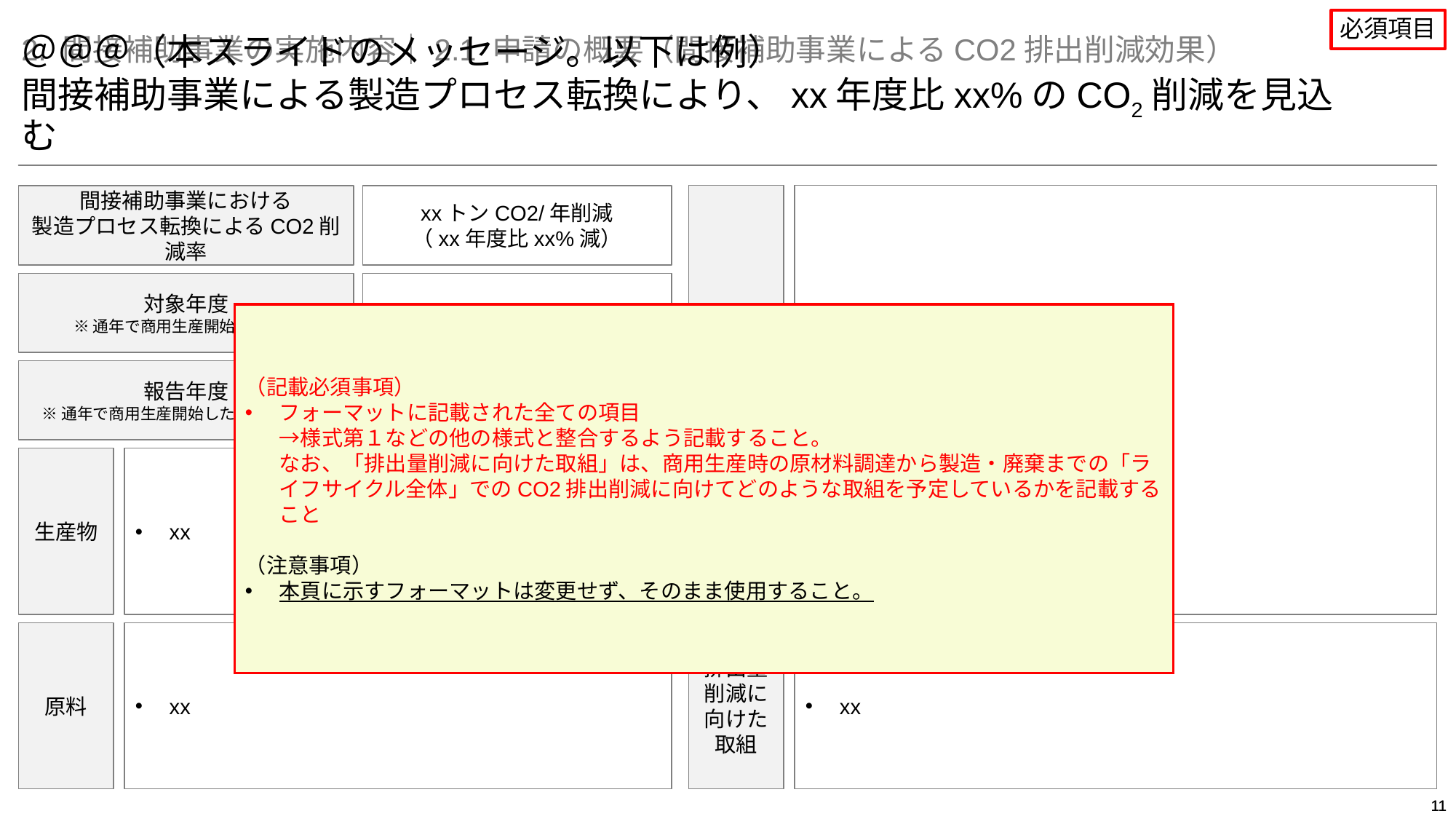

①基本的事項の審査
ア．基本的要件（必須項目）
③排出削減への貢献に関する審査
ア．間接補助事業によるCO2排出削減効果（必須項目）
必須項目
2. 間接補助事業の実施内容｜2.1 申請の概要（間接補助事業によるCO2排出削減効果）
＠＠＠（本スライドのメッセージ。以下は例）
間接補助事業による製造プロセス転換により、xx年度比xx%のCO2削減を見込む
導出
根拠
（導出過程）
Xx

（出典）
xx
間接補助事業における
製造プロセス転換によるCO2削減率
xxトンCO2/年削減
（xx年度比xx%減）
対象年度
※通年で商用生産開始した年度
xx年度
（記載必須事項）
フォーマットに記載された全ての項目
→様式第１などの他の様式と整合するよう記載すること。
なお、「排出量削減に向けた取組」は、商用生産時の原材料調達から製造・廃棄までの「ライフサイクル全体」でのCO2排出削減に向けてどのような取組を予定しているかを記載すること

（注意事項）
本頁に示すフォーマットは変更せず、そのまま使用すること。
報告年度
※通年で商用生産開始した年度の翌年度
xx年度
生産物
xx
原料
xx
排出量
削減に
向けた
取組
xx